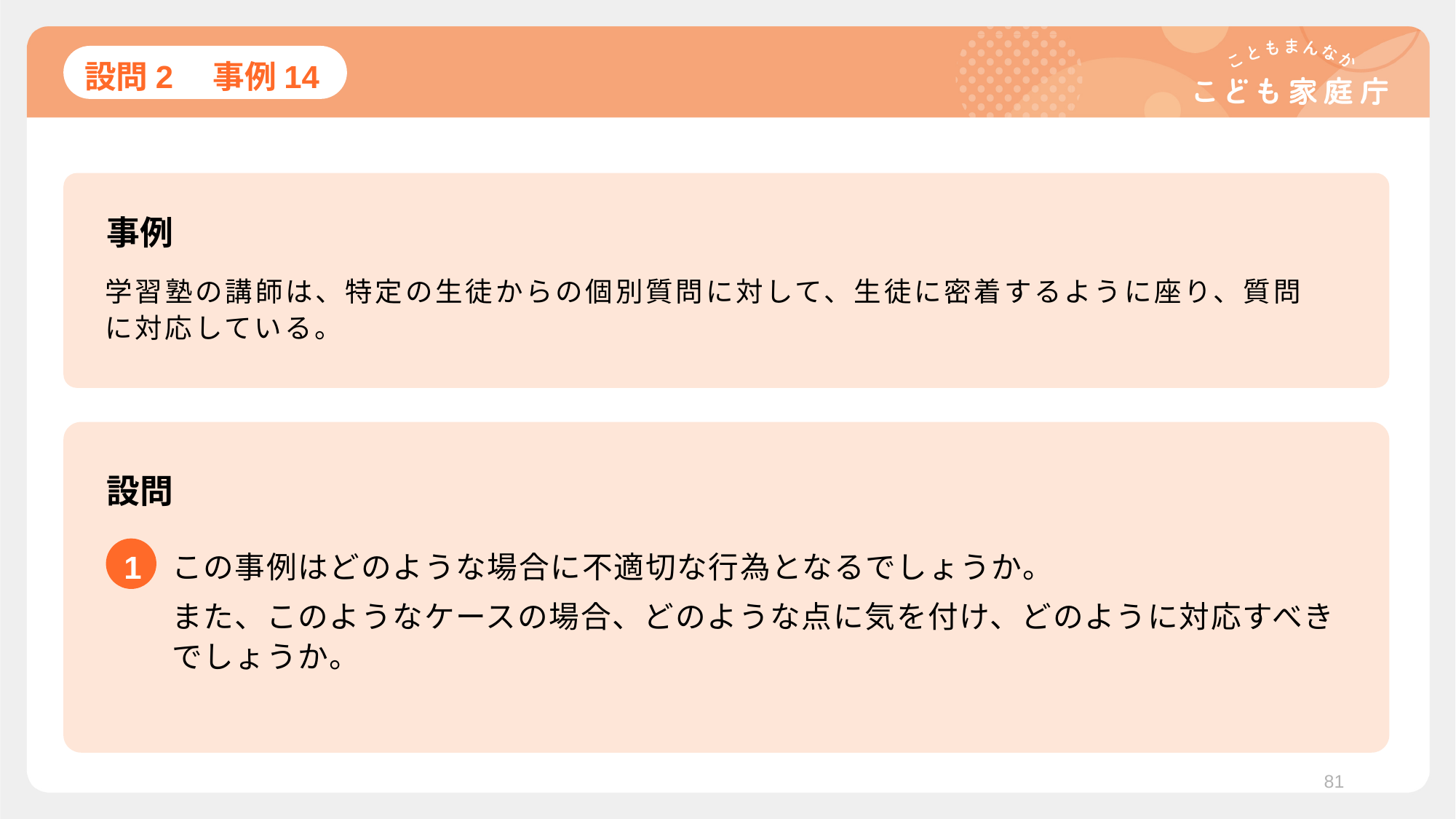

# 設問2　事例14

事例
学習塾の講師は、特定の生徒からの個別質問に対して、生徒に密着するように座り、質問に対応している。

設問
1
この事例はどのような場合に不適切な行為となるでしょうか。
また、このようなケースの場合、どのような点に気を付け、どのように対応すべきでしょうか。
81